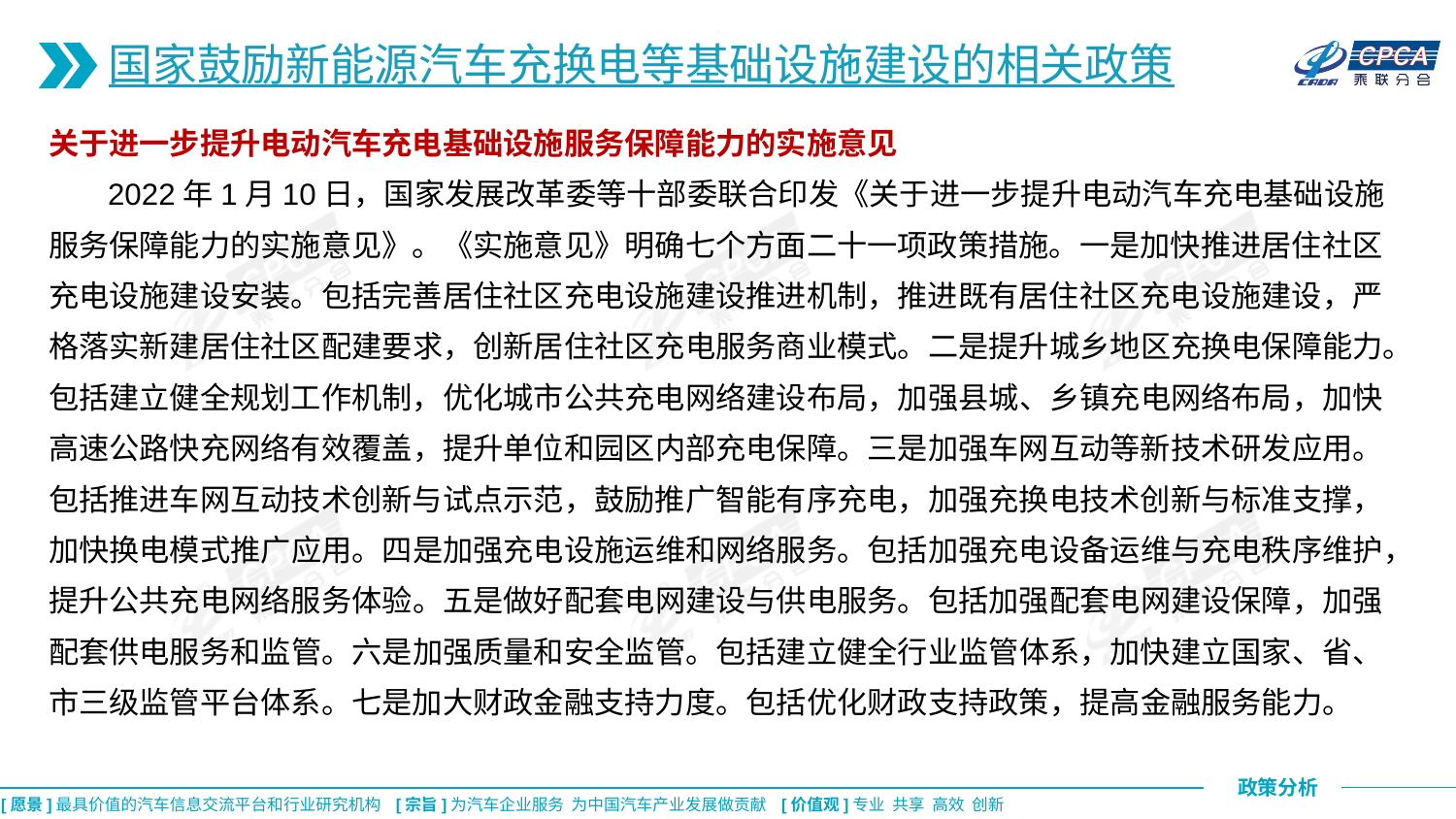

国家鼓励新能源汽车充换电等基础设施建设的相关政策
关于进一步提升电动汽车充电基础设施服务保障能力的实施意见
       2022年1月10日，国家发展改革委等十部委联合印发《关于进一步提升电动汽车充电基础设施服务保障能力的实施意见》。《实施意见》明确七个方面二十一项政策措施。一是加快推进居住社区充电设施建设安装。包括完善居住社区充电设施建设推进机制，推进既有居住社区充电设施建设，严格落实新建居住社区配建要求，创新居住社区充电服务商业模式。二是提升城乡地区充换电保障能力。包括建立健全规划工作机制，优化城市公共充电网络建设布局，加强县城、乡镇充电网络布局，加快高速公路快充网络有效覆盖，提升单位和园区内部充电保障。三是加强车网互动等新技术研发应用。包括推进车网互动技术创新与试点示范，鼓励推广智能有序充电，加强充换电技术创新与标准支撑，加快换电模式推广应用。四是加强充电设施运维和网络服务。包括加强充电设备运维与充电秩序维护，提升公共充电网络服务体验。五是做好配套电网建设与供电服务。包括加强配套电网建设保障，加强配套供电服务和监管。六是加强质量和安全监管。包括建立健全行业监管体系，加快建立国家、省、市三级监管平台体系。七是加大财政金融支持力度。包括优化财政支持政策，提高金融服务能力。